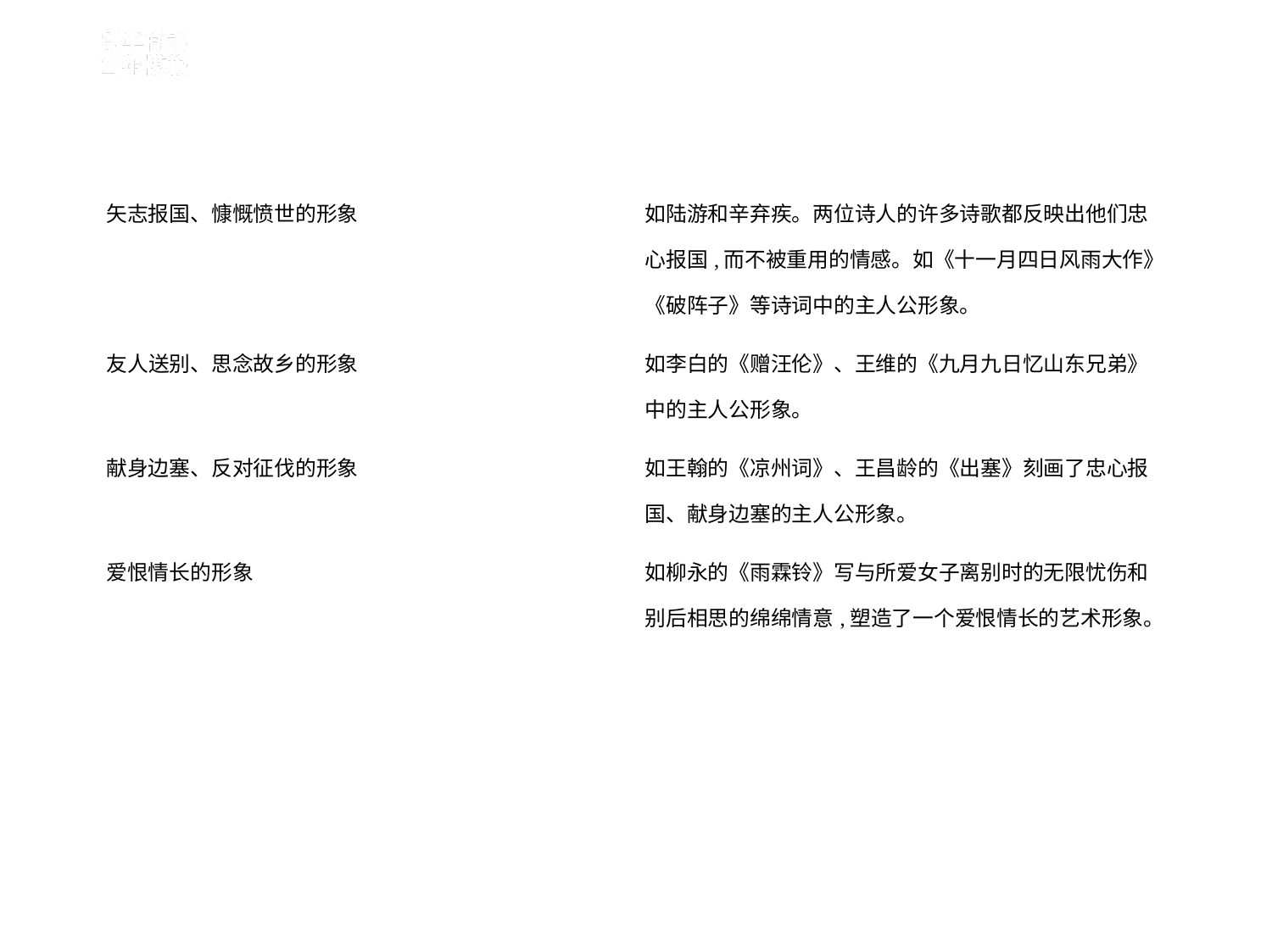

| 矢志报国、慷慨愤世的形象 | 如陆游和辛弃疾。两位诗人的许多诗歌都反映出他们忠 心报国,而不被重用的情感。如《十一月四日风雨大作》 《破阵子》等诗词中的主人公形象。 |
| --- | --- |
| 友人送别、思念故乡的形象 | 如李白的《赠汪伦》、王维的《九月九日忆山东兄弟》 中的主人公形象。 |
| 献身边塞、反对征伐的形象 | 如王翰的《凉州词》、王昌龄的《出塞》刻画了忠心报 国、献身边塞的主人公形象。 |
| 爱恨情长的形象 | 如柳永的《雨霖铃》写与所爱女子离别时的无限忧伤和 别后相思的绵绵情意,塑造了一个爱恨情长的艺术形象。 |